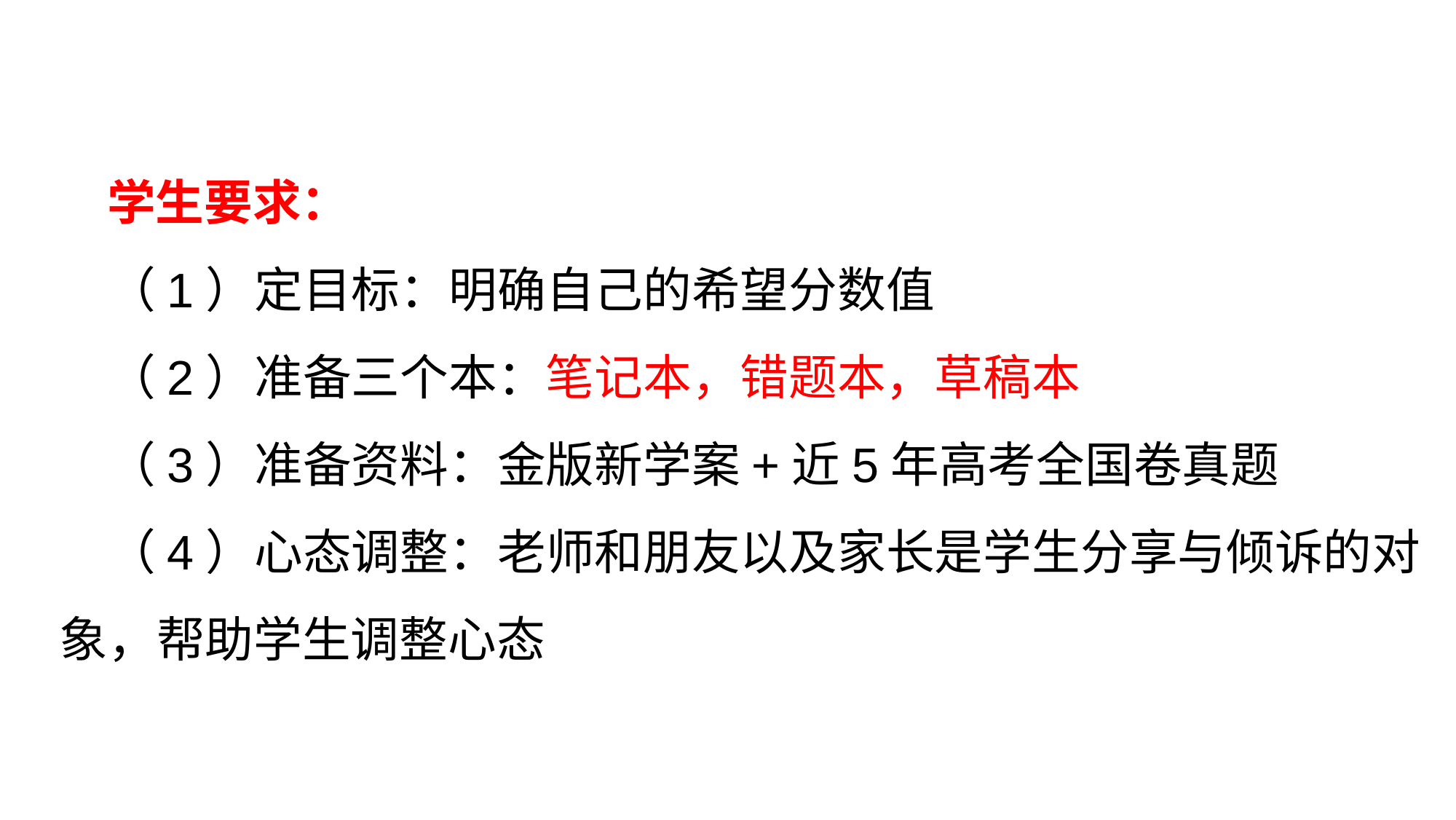

学生要求：
（1）定目标：明确自己的希望分数值
（2）准备三个本：笔记本，错题本，草稿本
（3）准备资料：金版新学案+近5年高考全国卷真题
（4）心态调整：老师和朋友以及家长是学生分享与倾诉的对象，帮助学生调整心态